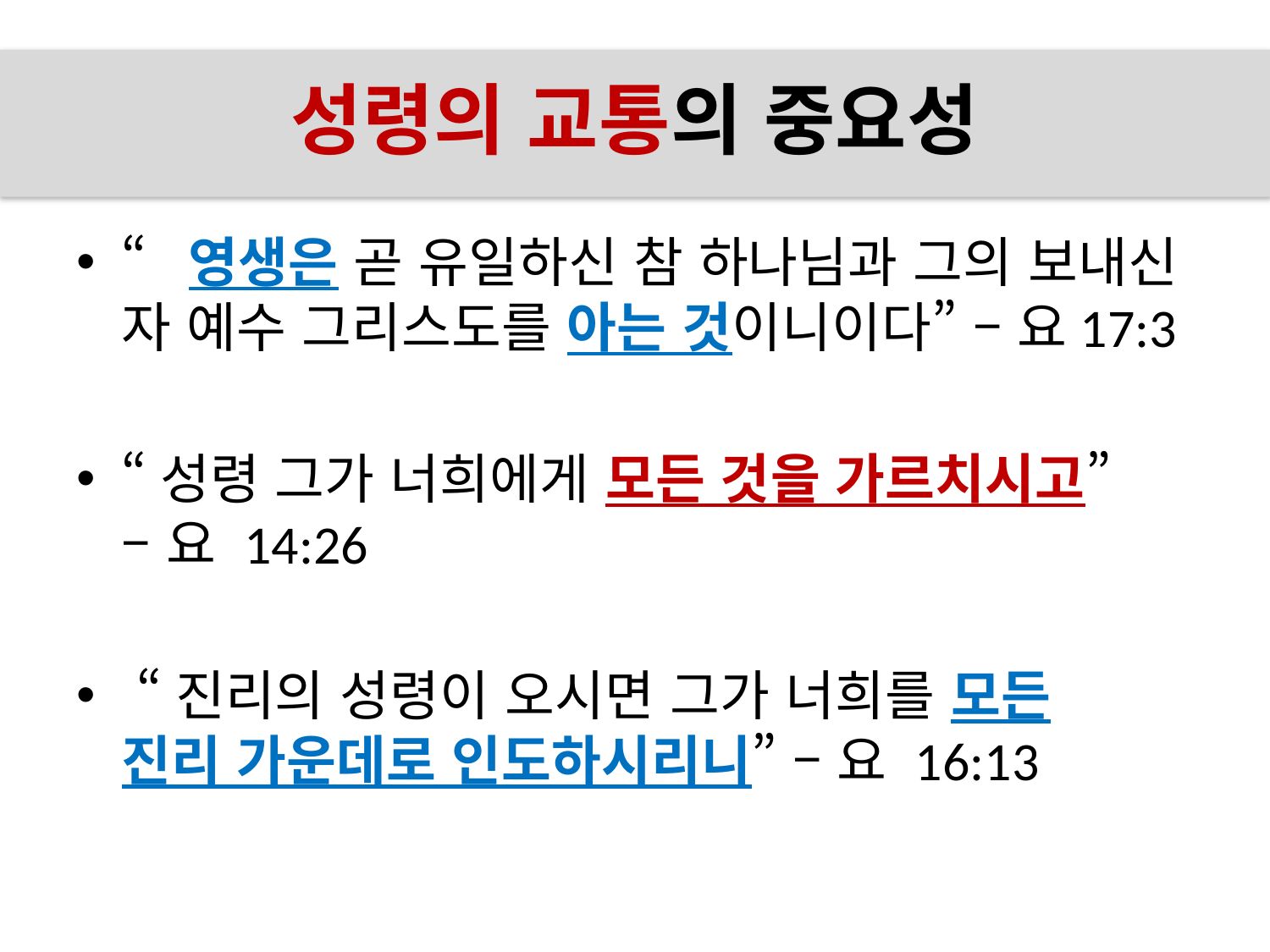

# 성령의 교통의 중요성

“영생은 곧 유일하신 참 하나님과 그의 보내신 자 예수 그리스도를 아는 것이니이다” – 요17:3

“성령 그가 너희에게 모든 것을 가르치시고”
– 요 14:26

 “진리의 성령이 오시면 그가 너희를 모든
진리 가운데로 인도하시리니” – 요 16:13